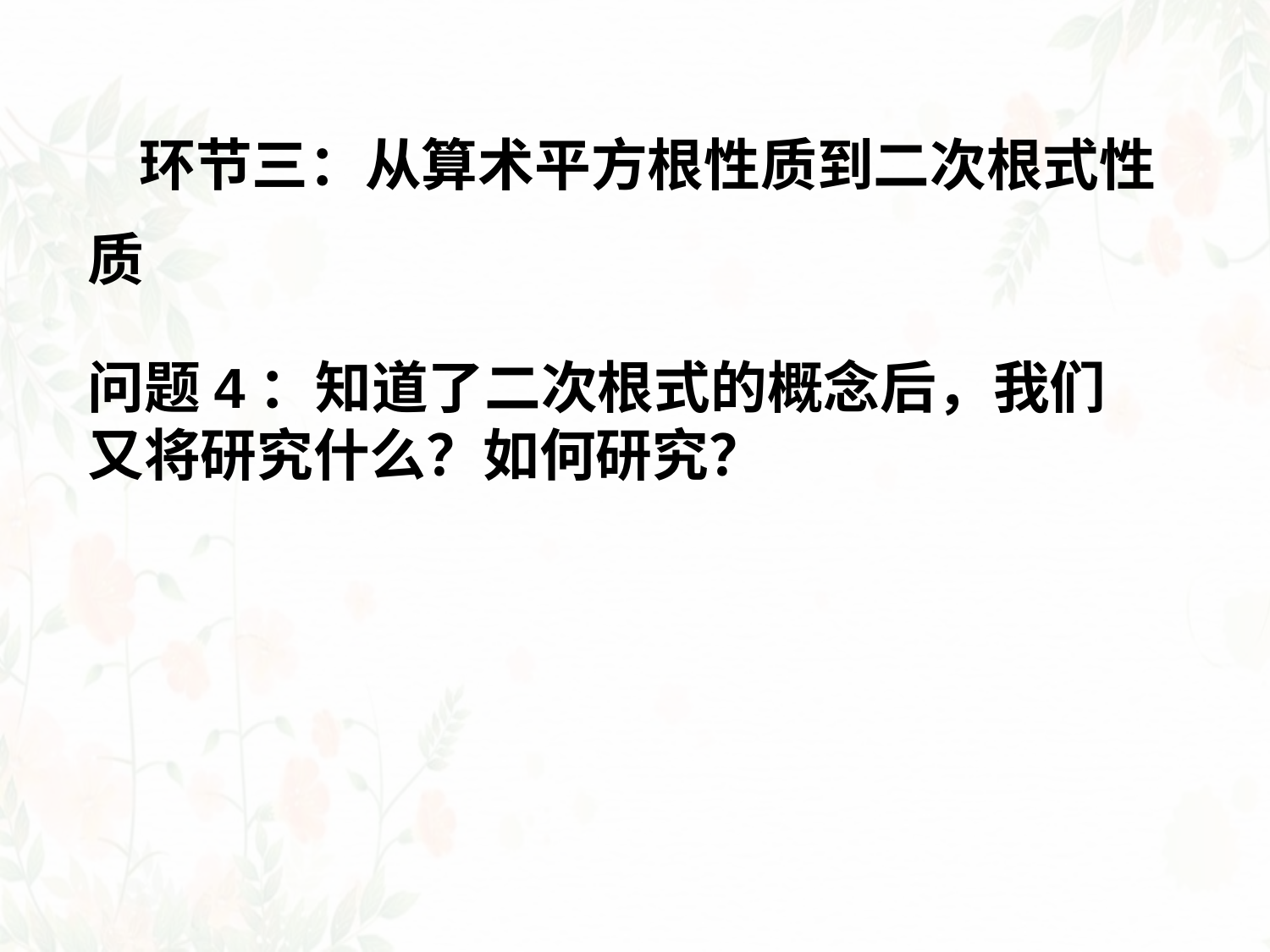

环节三：从算术平方根性质到二次根式性质
问题4：知道了二次根式的概念后，我们又将研究什么？如何研究？